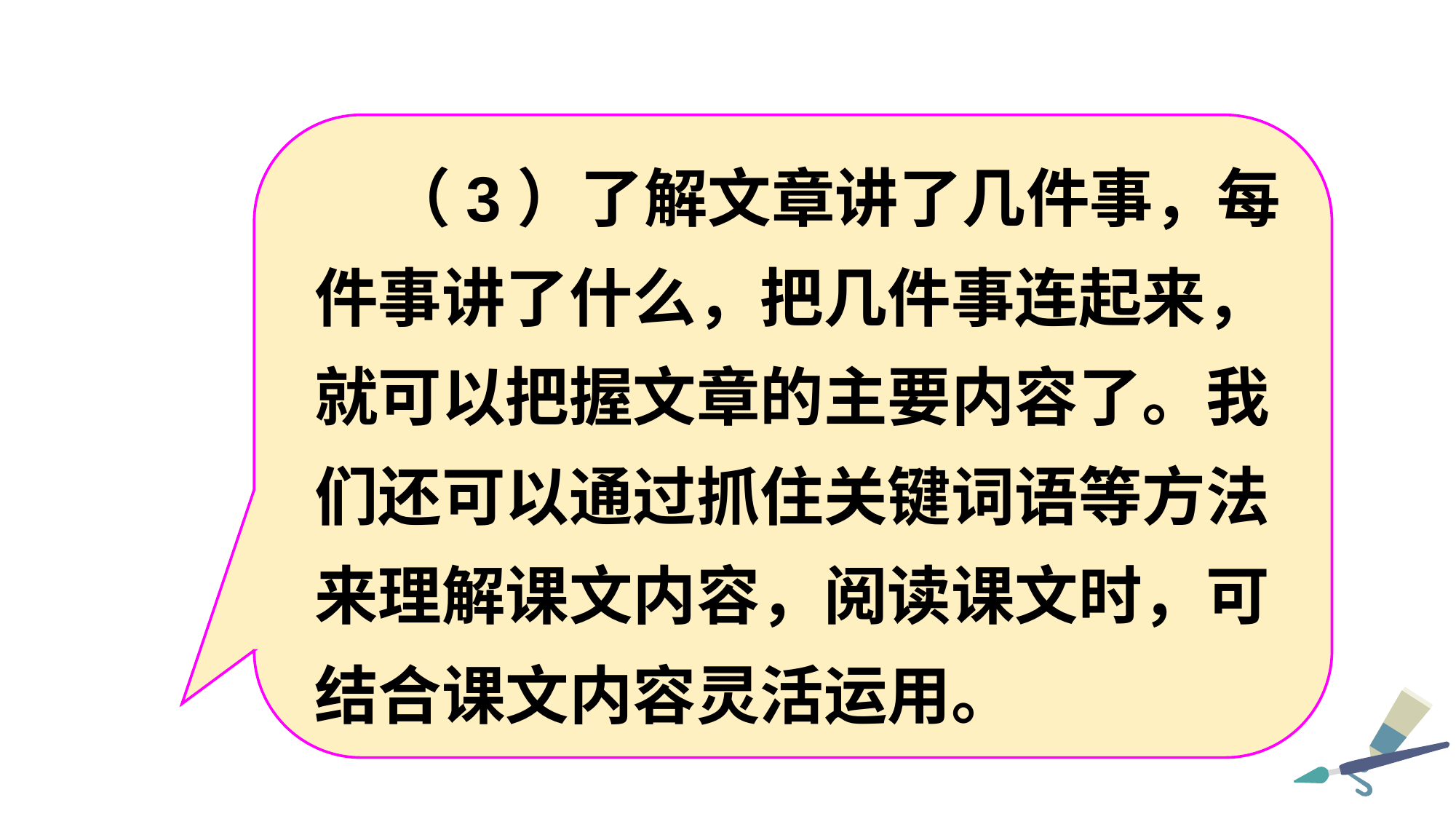

（3）了解文章讲了几件事，每件事讲了什么，把几件事连起来，就可以把握文章的主要内容了。我们还可以通过抓住关键词语等方法来理解课文内容，阅读课文时，可结合课文内容灵活运用。